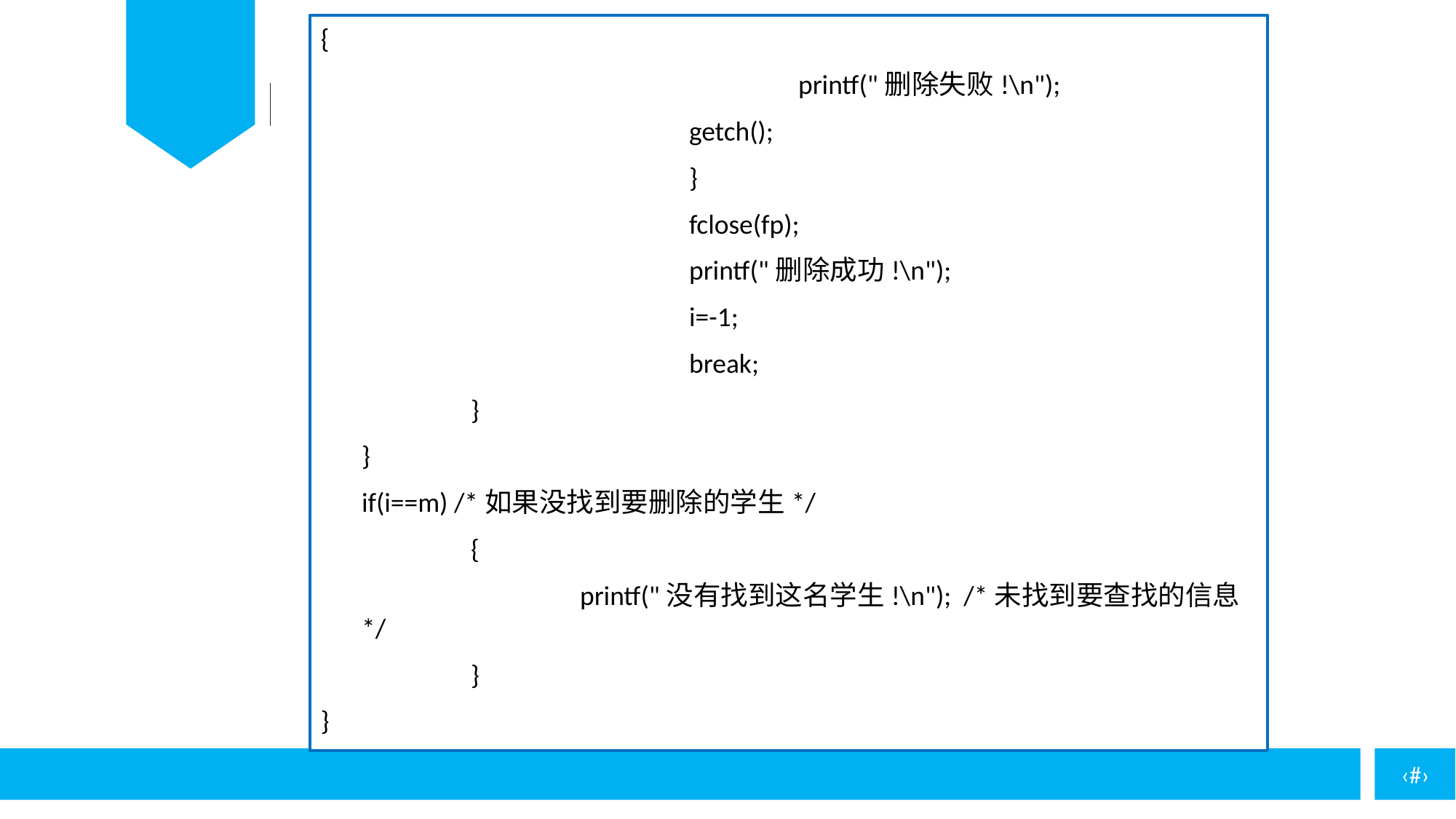

{
				   	printf("删除失败!\n");
      				getch();
				}
  				fclose(fp);
  				printf("删除成功!\n");
				i=-1;
  				break;
  		}
	}
	if(i==m) /*如果没找到要删除的学生*/
		{
		  	printf("没有找到这名学生!\n");  /*未找到要查找的信息*/
		}
}